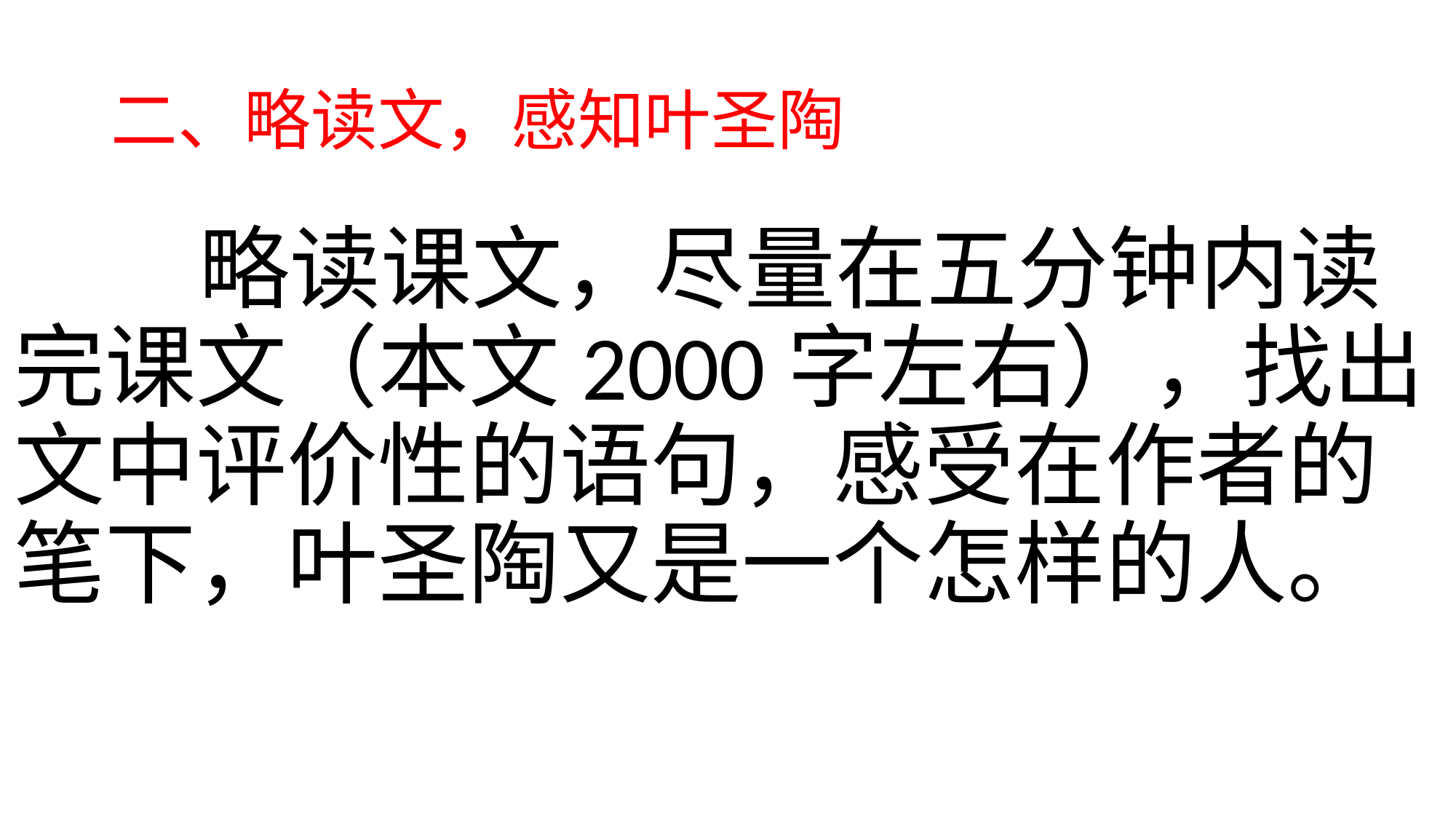

# 二、略读文，感知叶圣陶
        略读课文，尽量在五分钟内读完课文（本文2000字左右），找出文中评价性的语句，感受在作者的笔下，叶圣陶又是一个怎样的人。